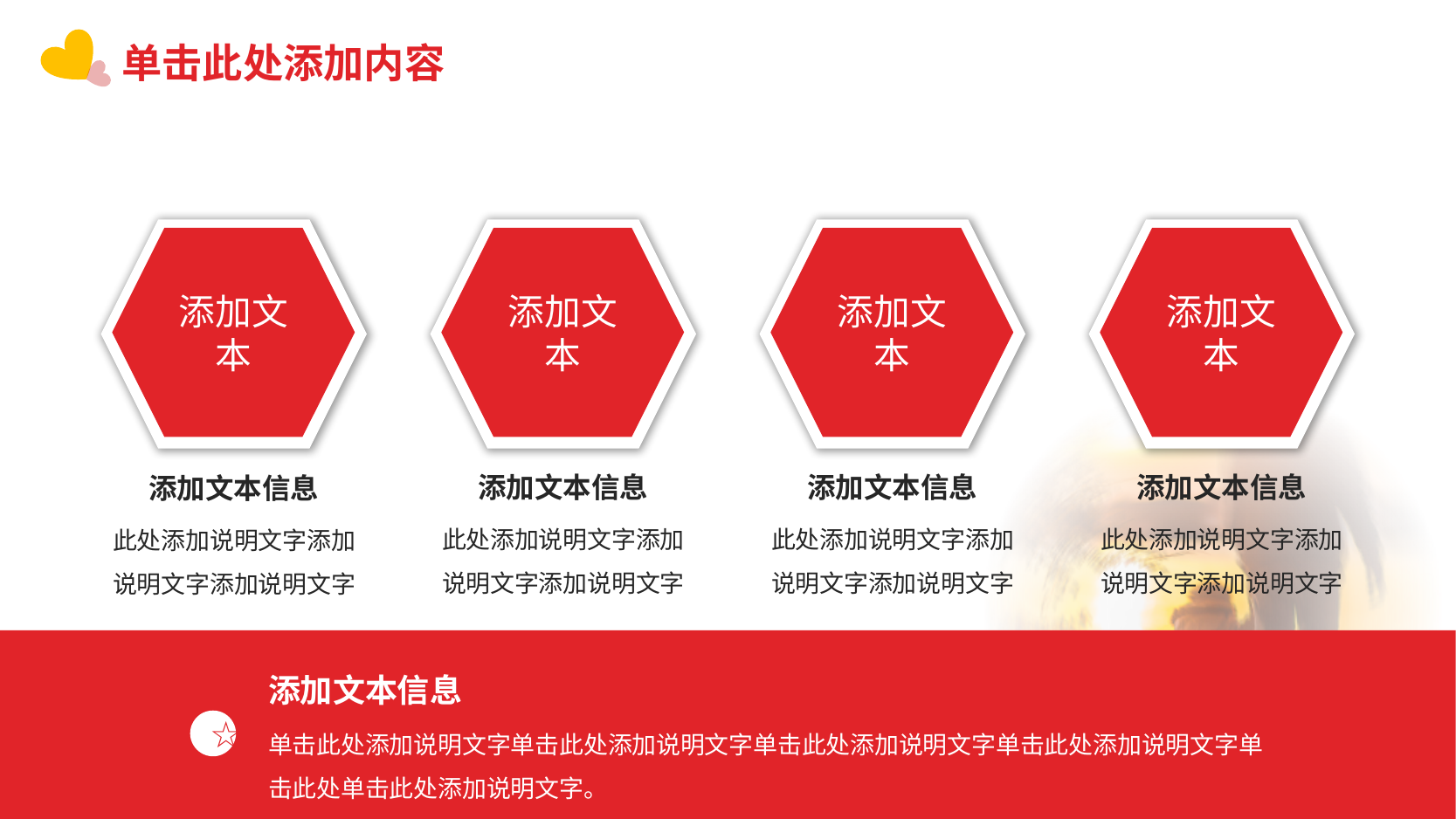

单击此处添加内容

添加文本

添加文本

添加文本

添加文本
添加文本信息
此处添加说明文字添加说明文字添加说明文字
添加文本信息
此处添加说明文字添加说明文字添加说明文字
添加文本信息
此处添加说明文字添加说明文字添加说明文字
添加文本信息
此处添加说明文字添加说明文字添加说明文字

添加文本信息
单击此处添加说明文字单击此处添加说明文字单击此处添加说明文字单击此处添加说明文字单击此处单击此处添加说明文字。
☆